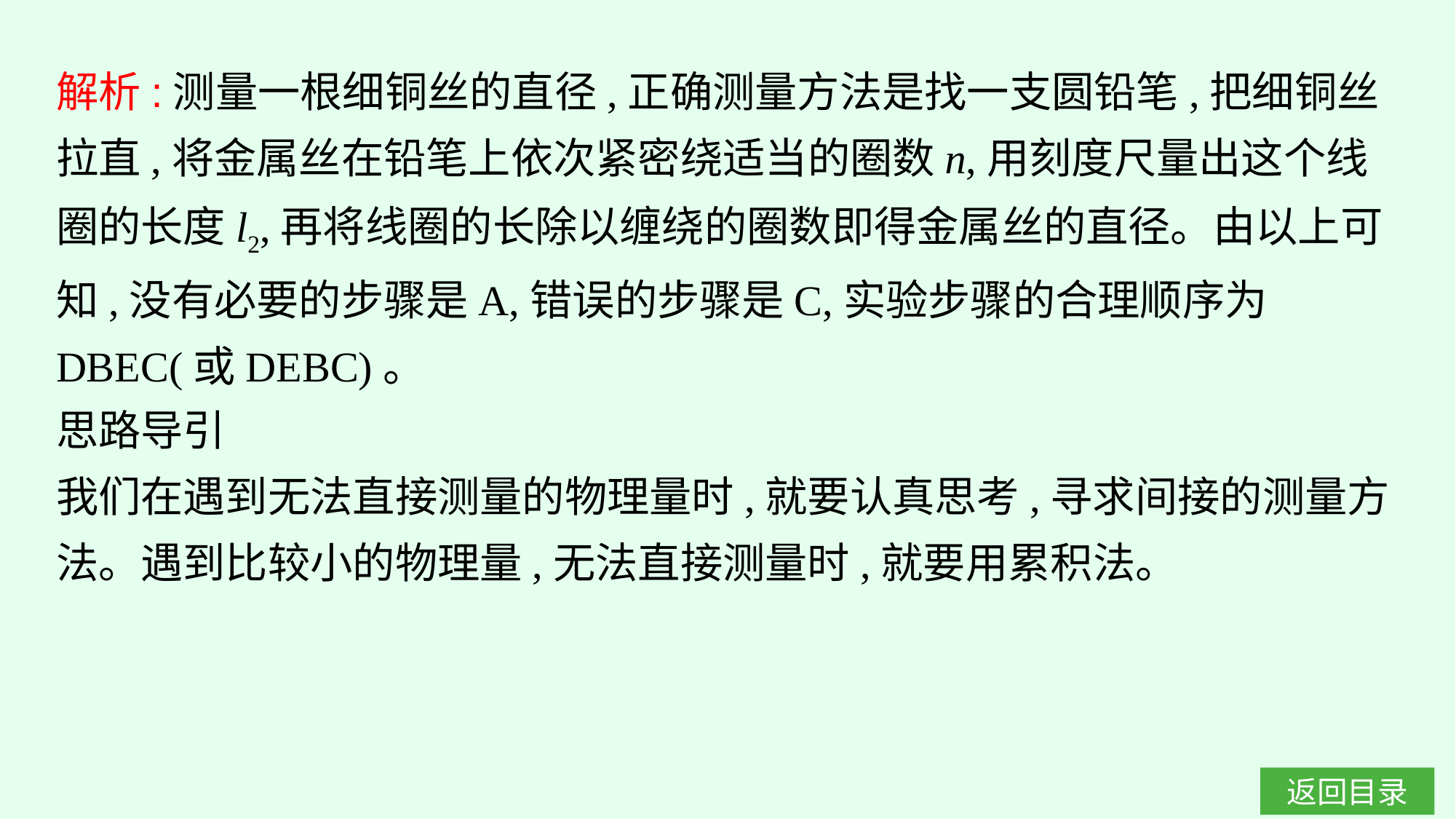

解析:测量一根细铜丝的直径,正确测量方法是找一支圆铅笔,把细铜丝拉直,将金属丝在铅笔上依次紧密绕适当的圈数n,用刻度尺量出这个线圈的长度l2,再将线圈的长除以缠绕的圈数即得金属丝的直径。由以上可知,没有必要的步骤是A,错误的步骤是C,实验步骤的合理顺序为DBEC(或DEBC)。
思路导引
我们在遇到无法直接测量的物理量时,就要认真思考,寻求间接的测量方法。遇到比较小的物理量,无法直接测量时,就要用累积法。